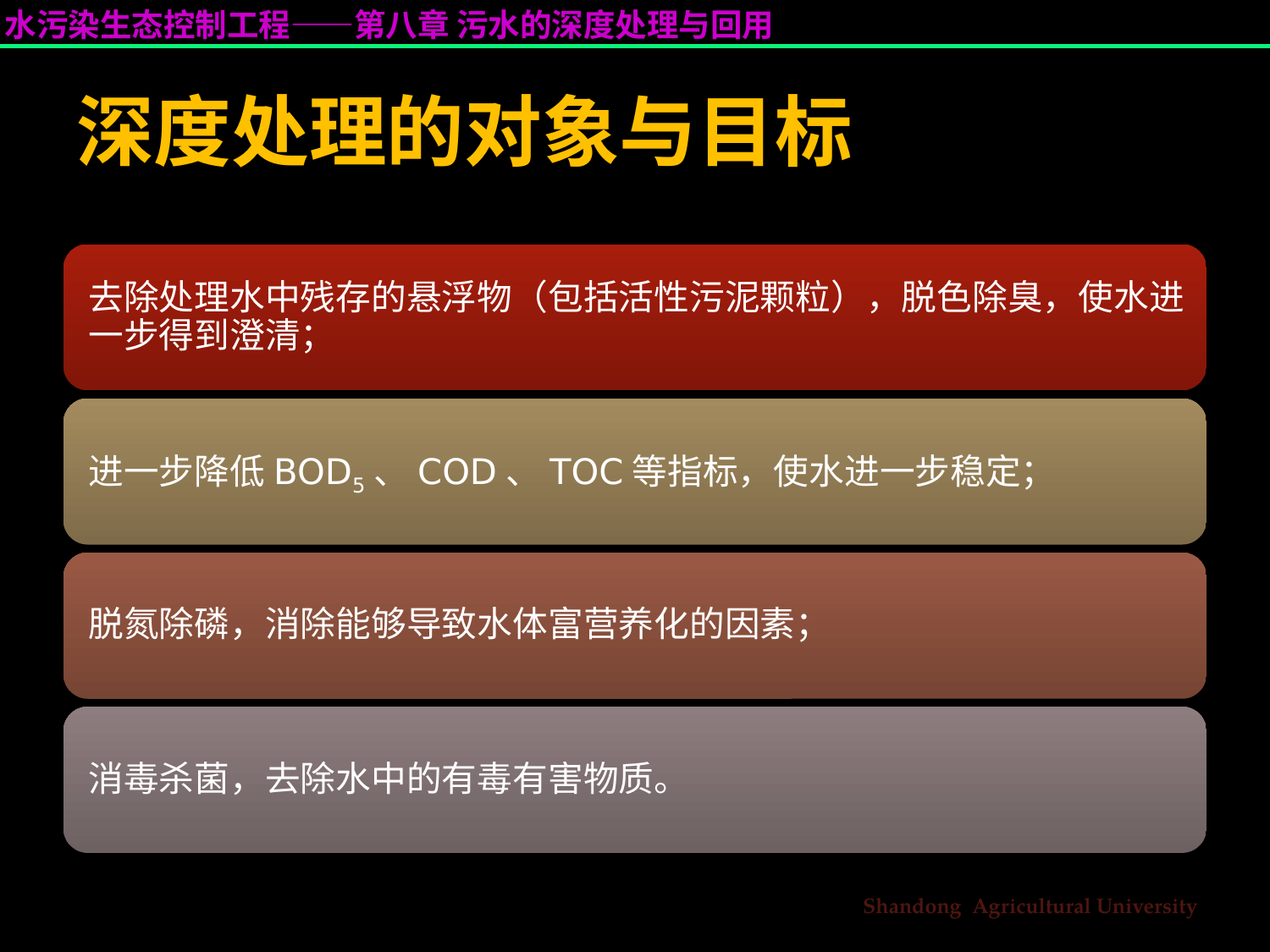

# 深度处理的对象与目标
去除处理水中残存的悬浮物（包括活性污泥颗粒），脱色除臭，使水进一步得到澄清；
进一步降低BOD5、COD、TOC等指标，使水进一步稳定；
脱氮除磷，消除能够导致水体富营养化的因素；
消毒杀菌，去除水中的有毒有害物质。